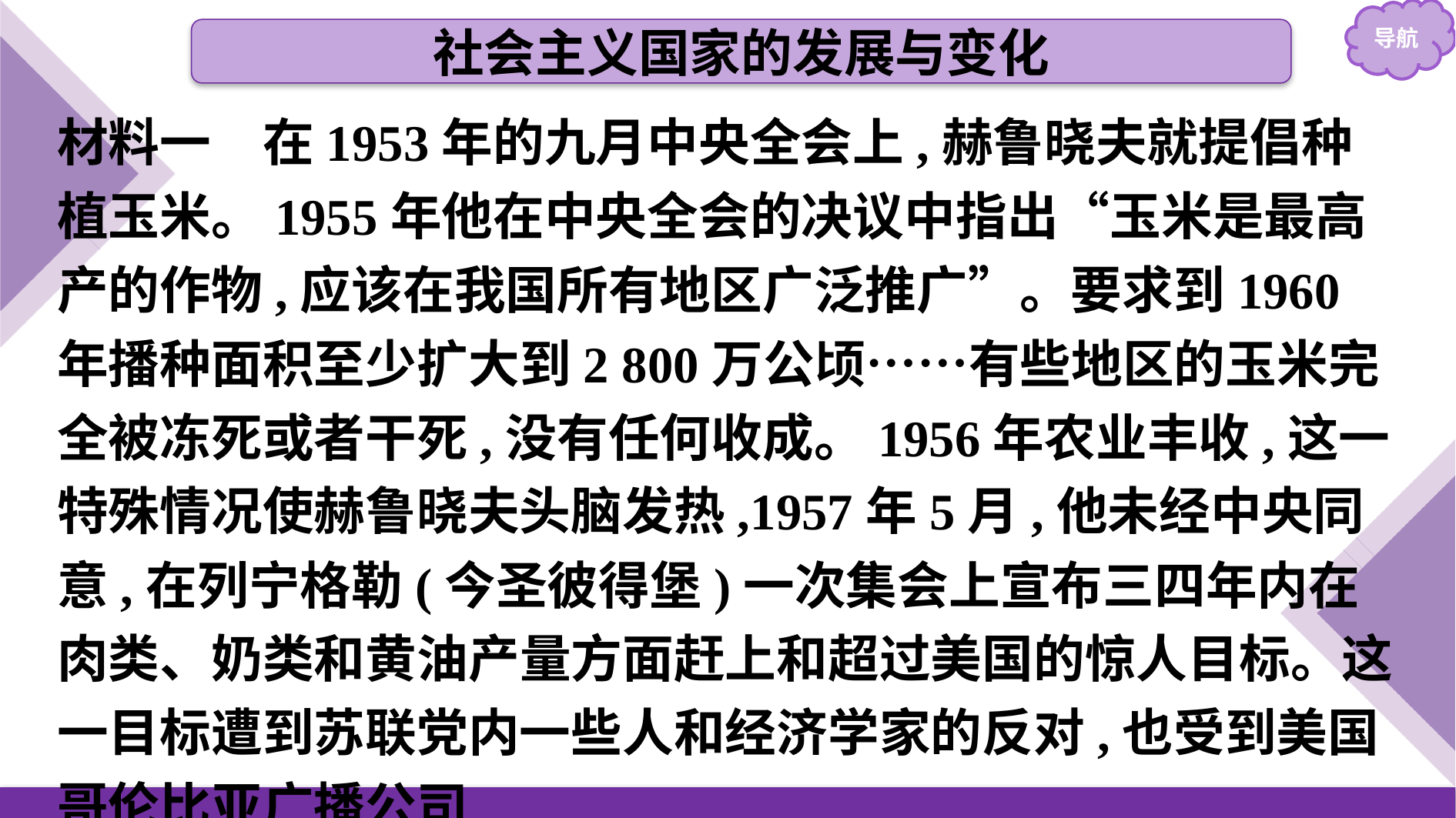

社会主义国家的发展与变化
材料一　在1953年的九月中央全会上,赫鲁晓夫就提倡种植玉米。1955年他在中央全会的决议中指出“玉米是最高产的作物,应该在我国所有地区广泛推广”。要求到1960年播种面积至少扩大到2 800万公顷……有些地区的玉米完全被冻死或者干死,没有任何收成。1956年农业丰收,这一特殊情况使赫鲁晓夫头脑发热,1957年5月,他未经中央同意,在列宁格勒(今圣彼得堡)一次集会上宣布三四年内在肉类、奶类和黄油产量方面赶上和超过美国的惊人目标。这一目标遭到苏联党内一些人和经济学家的反对,也受到美国哥伦比亚广播公司